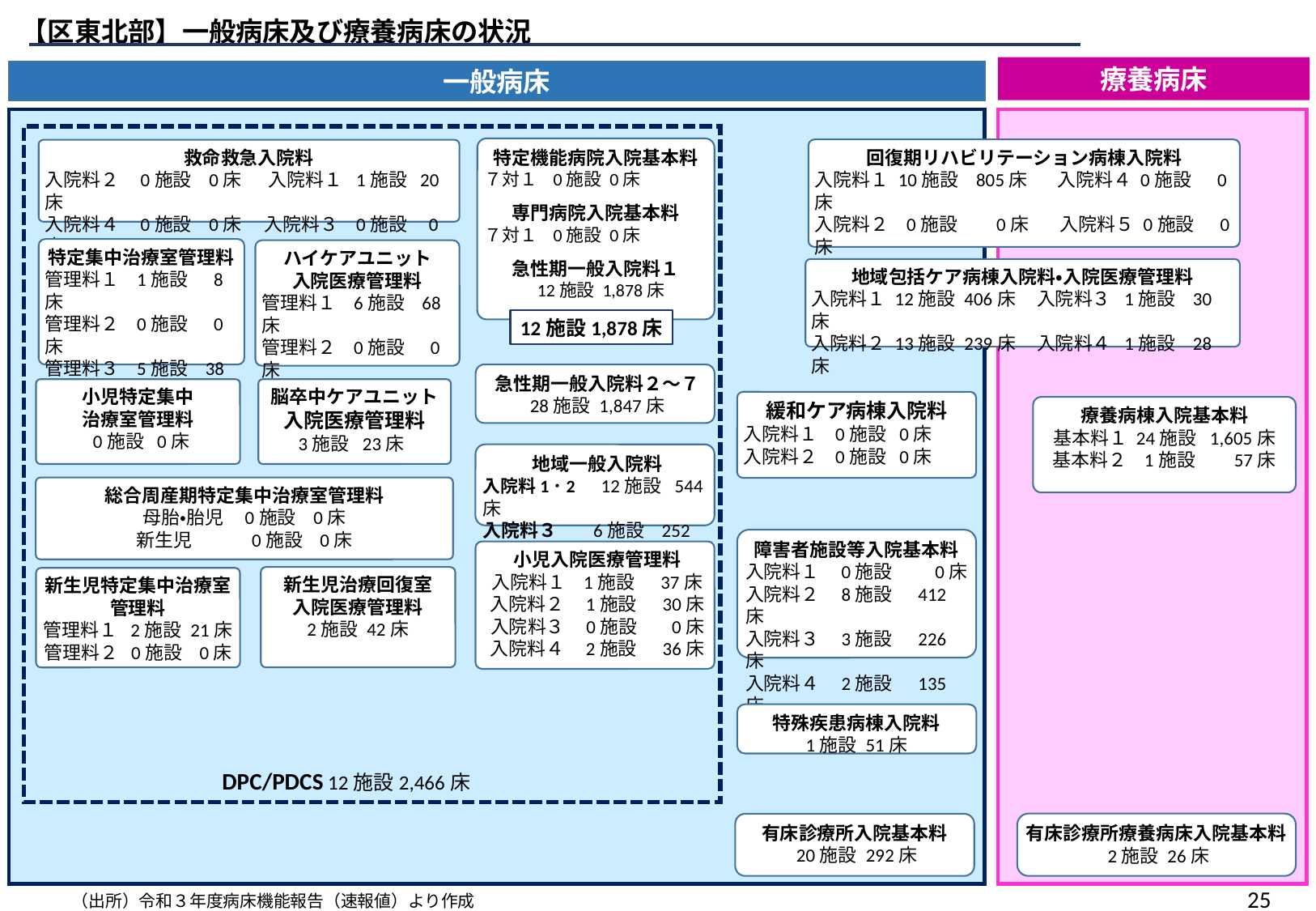

【区東北部】一般病床及び療養病床の状況
療養病床
一般病床

特定機能病院入院基本料
７対１   0施設 0床

専門病院入院基本料
７対１   0施設 0床

急性期一般入院料１
             12施設 1,878床

回復期リハビリテーション病棟入院料
入院料１ 10施設   805床       入院料４ 0施設     0床
入院料２   0施設        0床　   入院料５ 0施設     0床
入院料３   4施設    148床       入院料６ 1施設   42床
救命救急入院料
入院料２    0施設   0床　  入院料１  1施設  20床
入院料４    0施設   0床　 入院料３   0施設    0床
特定集中治療室管理料
管理料１   1施設     8床
管理料２   0施設     0床
管理料３   5施設   38床
管理料４   0施設     0床
ハイケアユニット
入院医療管理料
管理料１   6施設   68床
管理料２   0施設     0床
地域包括ケア病棟入院料・入院医療管理料
入院料１ 12施設 406床     入院料３  1施設   30床
入院料２ 13施設 239床     入院料４  1施設   28床
12施設1,878床
急性期一般入院料２～７
28施設 1,847床
小児特定集中
治療室管理料
            0施設  0床
脳卒中ケアユニット
入院医療管理料
        3施設  23床
緩和ケア病棟入院料
入院料１   0施設  0床
入院料２   0施設  0床
療養病棟入院基本料
基本料１ 24施設  1,605床
基本料２   1施設        57床
地域一般入院料
入院料1･2　12施設  544床
入院料３　   6施設   252床
総合周産期特定集中治療室管理料
母胎・胎児    0施設   0床
新生児             0施設   0床

障害者施設等入院基本料
入院料１    0施設         0床
入院料２    8施設     412床
入院料３    3施設     226床
入院料４    2施設     135床
小児入院医療管理料
入院料１   1施設     37床
入院料２    1施設     30床
入院料３    0施設       0床
入院料４    2施設     36床
新生児治療回復室
入院医療管理料
2施設 42床
新生児特定集中治療室
管理料
管理料１  2施設 21床
管理料２  0施設   0床
特殊疾患病棟入院料
1施設 51床
DPC/PDCS 12施設2,466床
有床診療所療養病床入院基本料
 2施設 26床
有床診療所入院基本料
 20施設 292床
25
（出所）令和３年度病床機能報告（速報値）より作成